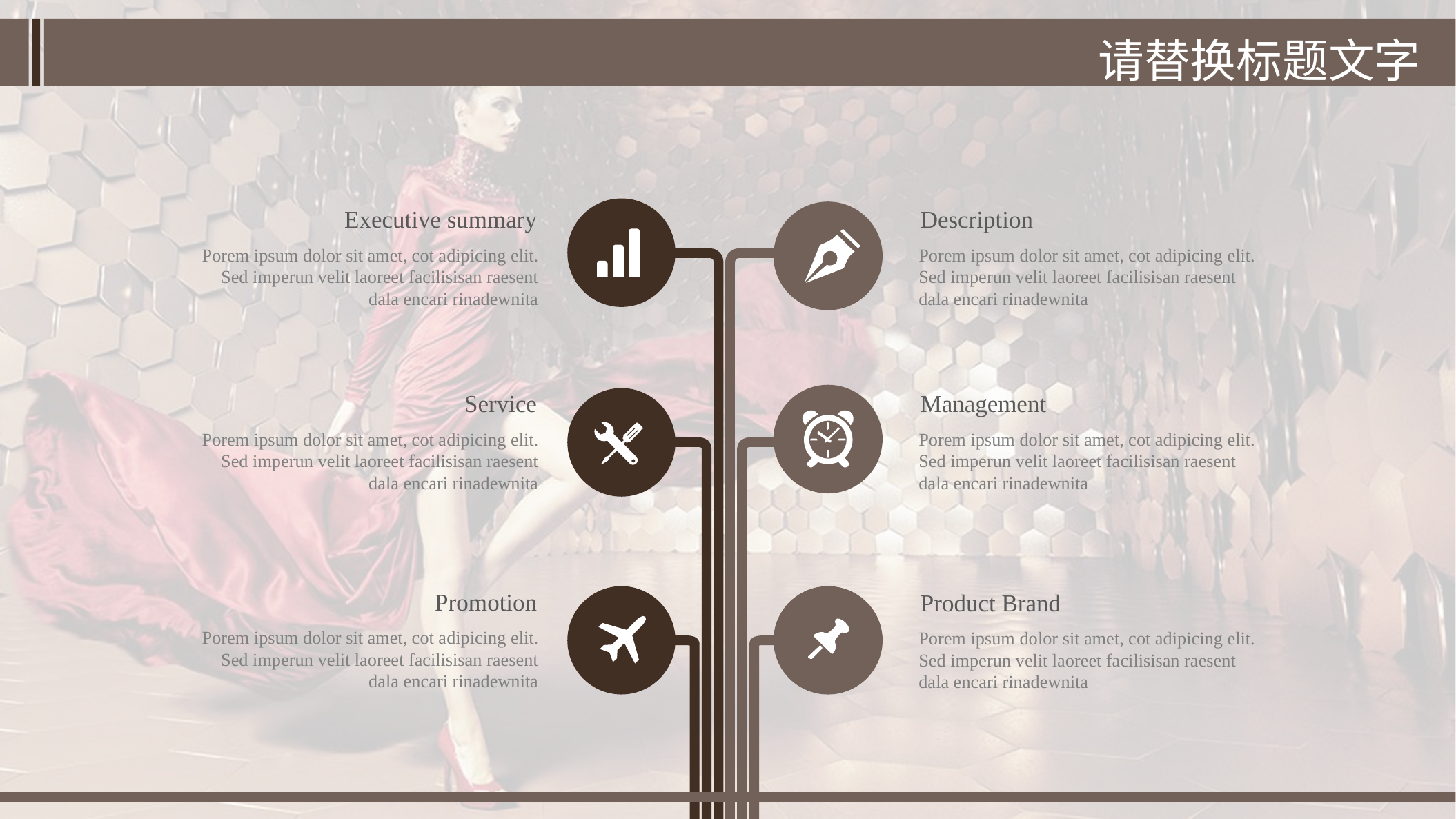

请替换标题文字

Executive summary
Porem ipsum dolor sit amet, cot adipicing elit. Sed imperun velit laoreet facilisisan raesent dala encari rinadewnita
Description
Porem ipsum dolor sit amet, cot adipicing elit. Sed imperun velit laoreet facilisisan raesent dala encari rinadewnita

Service
Porem ipsum dolor sit amet, cot adipicing elit. Sed imperun velit laoreet facilisisan raesent dala encari rinadewnita
Management
Porem ipsum dolor sit amet, cot adipicing elit. Sed imperun velit laoreet facilisisan raesent dala encari rinadewnita

Promotion
Porem ipsum dolor sit amet, cot adipicing elit. Sed imperun velit laoreet facilisisan raesent dala encari rinadewnita
Product Brand
Porem ipsum dolor sit amet, cot adipicing elit. Sed imperun velit laoreet facilisisan raesent dala encari rinadewnita